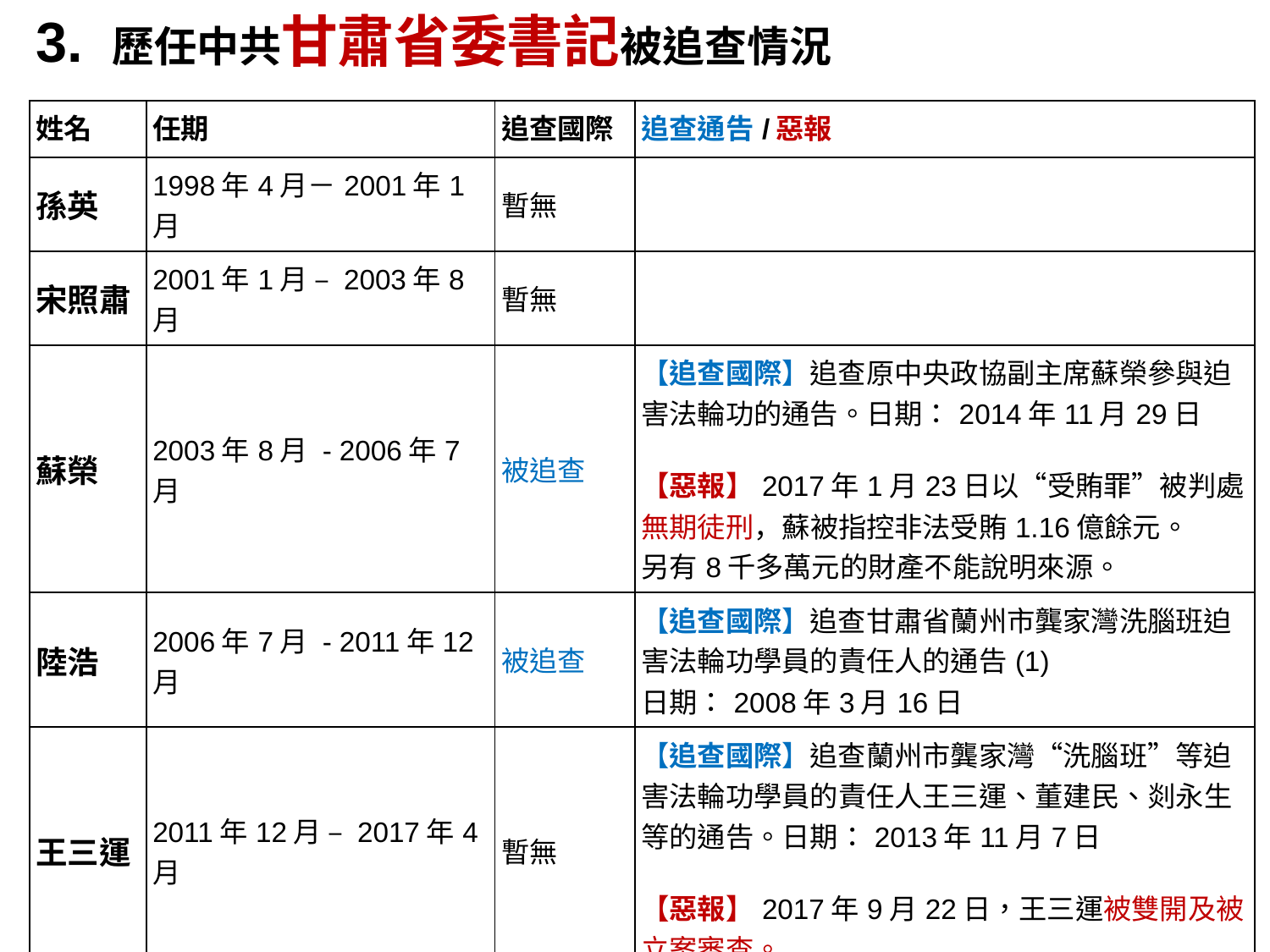

3. 歷任中共甘肅省委書記被追查情況
| 姓名 | 任期 | 追查國際 | 追查通告/惡報 |
| --- | --- | --- | --- |
| 孫英 | 1998年4月－2001年1月 | 暫無 |  |
| 宋照肅 | 2001年1月 – 2003年8月 | 暫無 |  |
| 蘇榮 | 2003年8月 - 2006年7月 | 被追查 | 【追查國際】追查原中央政協副主席蘇榮參與迫害法輪功的通告。日期：2014年11月29日 【惡報】2017年1月23日以“受賄罪”被判處 無期徒刑，蘇被指控非法受賄1.16億餘元。 另有8千多萬元的財產不能說明來源。 |
| 陸浩 | 2006年7月 - 2011年12月 | 被追查 | 【追查國際】追查甘肅省蘭州市龔家灣洗腦班迫害法輪功學員的責任人的通告(1) 日期：2008年3月16日 |
| 王三運 | 2011年12月 – 2017年4月 | 暫無 | 【追查國際】追查蘭州市龔家灣“洗腦班”等迫害法輪功學員的責任人王三運、董建民、剡永生等的通告。日期：2013年11月7日 【惡報】2017年9月22日，王三運被雙開及被立案審查。 |
| 林鐸 | 2017年4月 – | 暫無 |  |